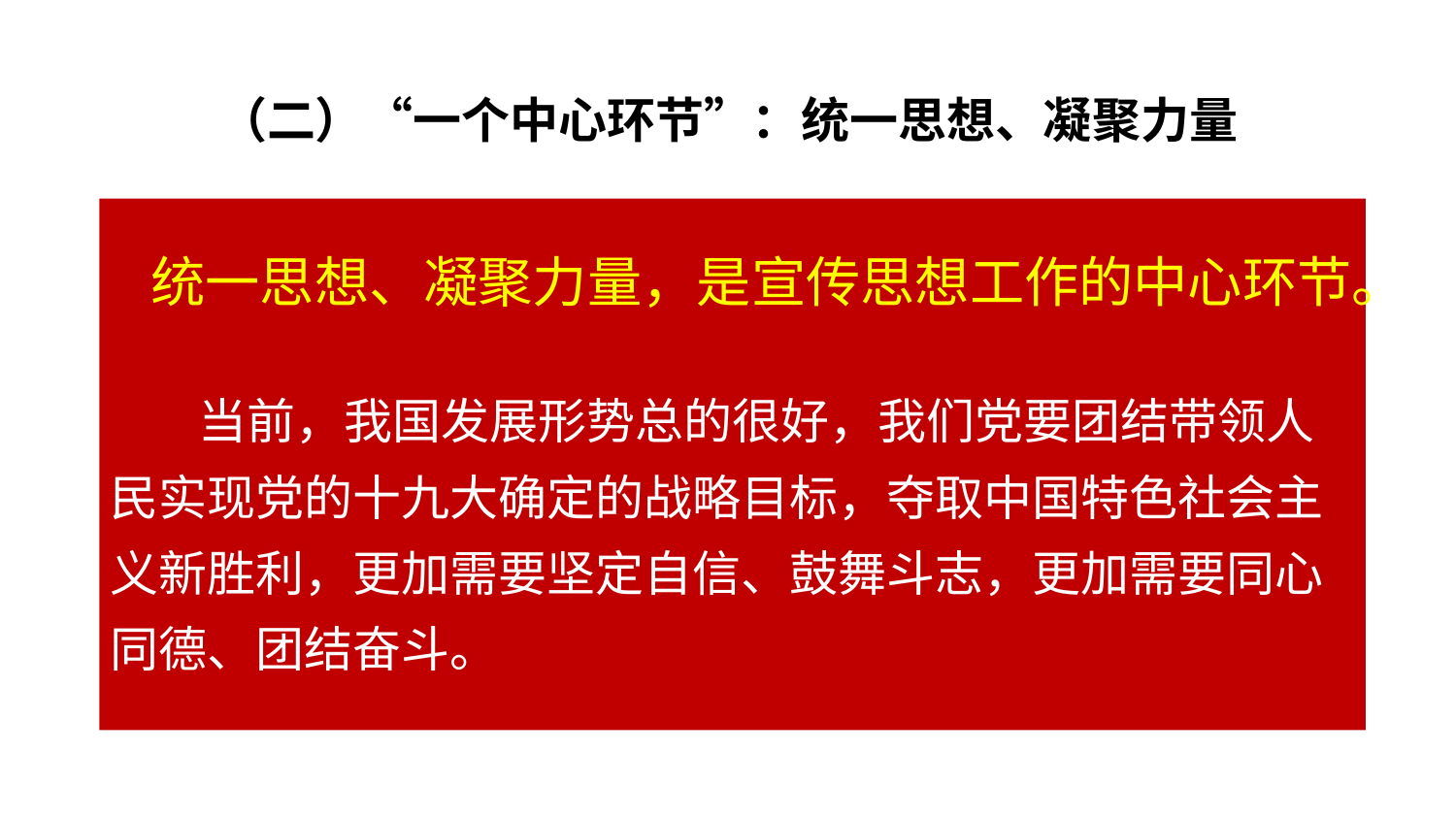

（二）“一个中心环节”：统一思想、凝聚力量
  统一思想、凝聚力量，是宣传思想工作的中心环节。

       当前，我国发展形势总的很好，我们党要团结带领人民实现党的十九大确定的战略目标，夺取中国特色社会主义新胜利，更加需要坚定自信、鼓舞斗志，更加需要同心同德、团结奋斗。